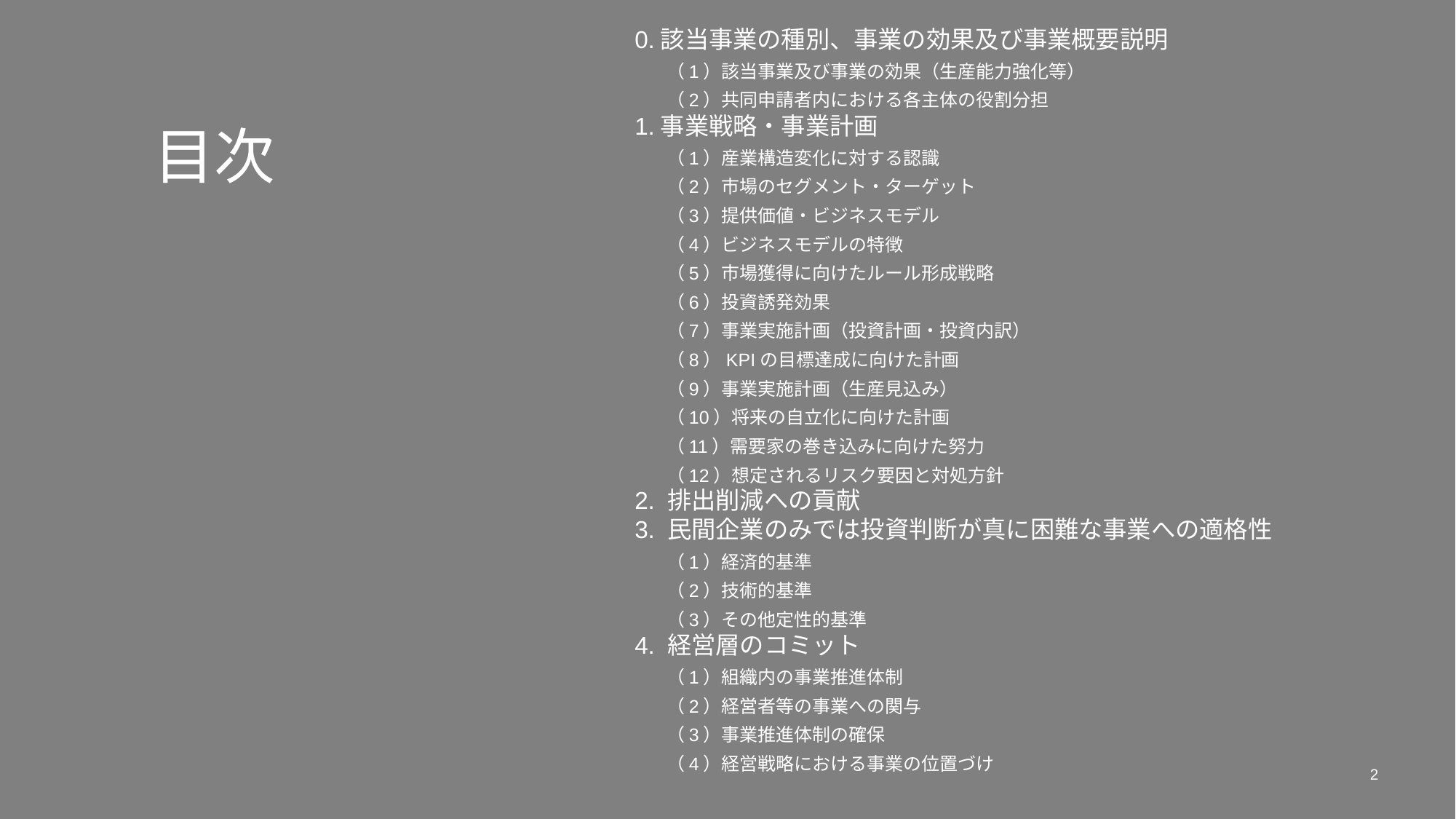

0.該当事業の種別、事業の効果及び事業概要説明
（1）該当事業及び事業の効果（生産能力強化等）
（2）共同申請者内における各主体の役割分担
1.事業戦略・事業計画
（1）産業構造変化に対する認識
（2）市場のセグメント・ターゲット
（3）提供価値・ビジネスモデル
（4）ビジネスモデルの特徴
（5）市場獲得に向けたルール形成戦略
（6）投資誘発効果
（7）事業実施計画（投資計画・投資内訳）
（8）KPIの目標達成に向けた計画
（9）事業実施計画（生産見込み）
（10）将来の自立化に向けた計画
（11）需要家の巻き込みに向けた努力
（12）想定されるリスク要因と対処方針
2. 排出削減への貢献
3. 民間企業のみでは投資判断が真に困難な事業への適格性
（1）経済的基準
（2）技術的基準
（3）その他定性的基準
4. 経営層のコミット
（1）組織内の事業推進体制
（2）経営者等の事業への関与
（3）事業推進体制の確保
（4）経営戦略における事業の位置づけ
 目次